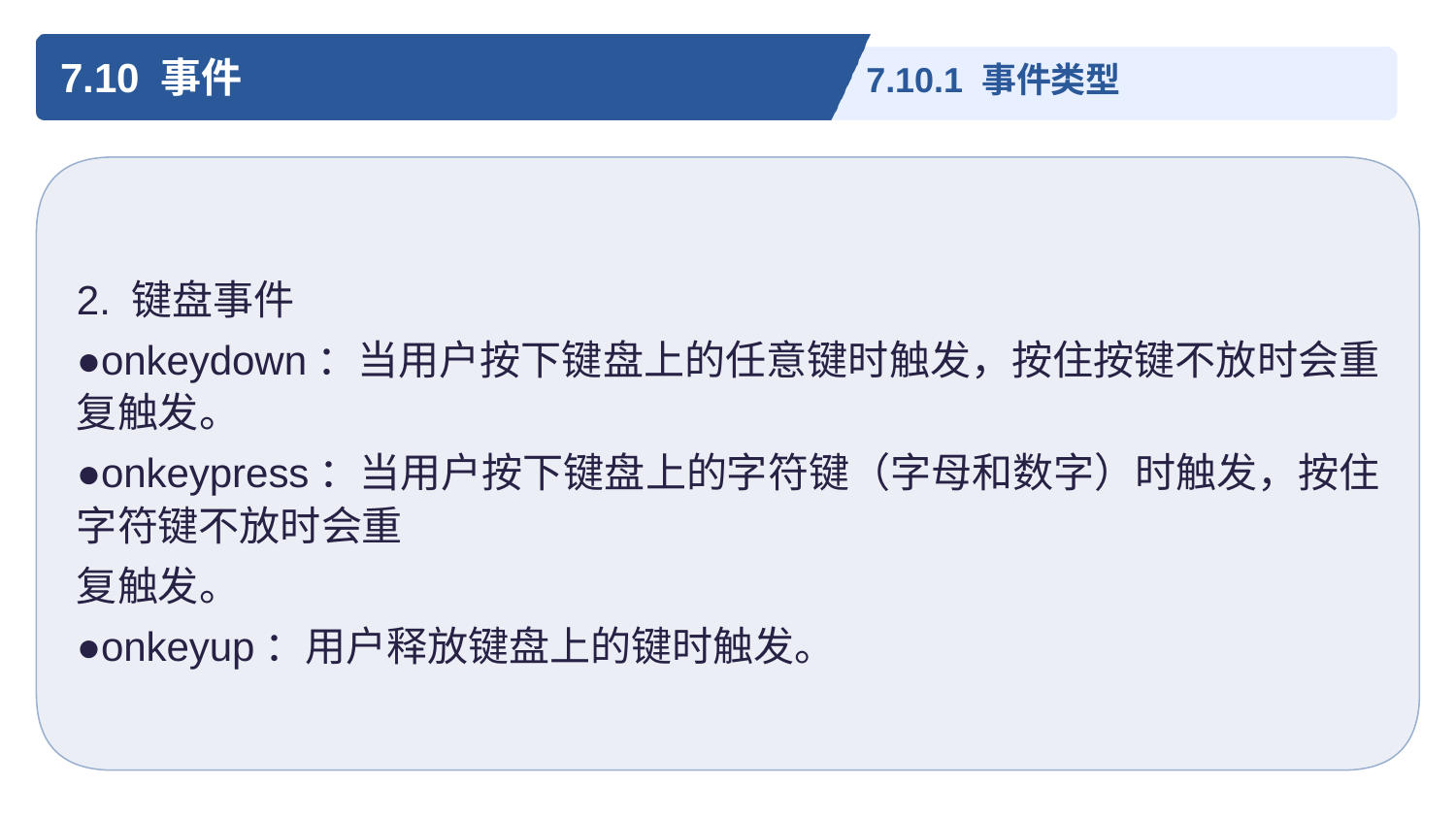

7.10 事件
7.10.1 事件类型

2. 键盘事件
●onkeydown：当用户按下键盘上的任意键时触发，按住按键不放时会重复触发。
●onkeypress：当用户按下键盘上的字符键（字母和数字）时触发，按住字符键不放时会重
复触发。
●onkeyup：用户释放键盘上的键时触发。